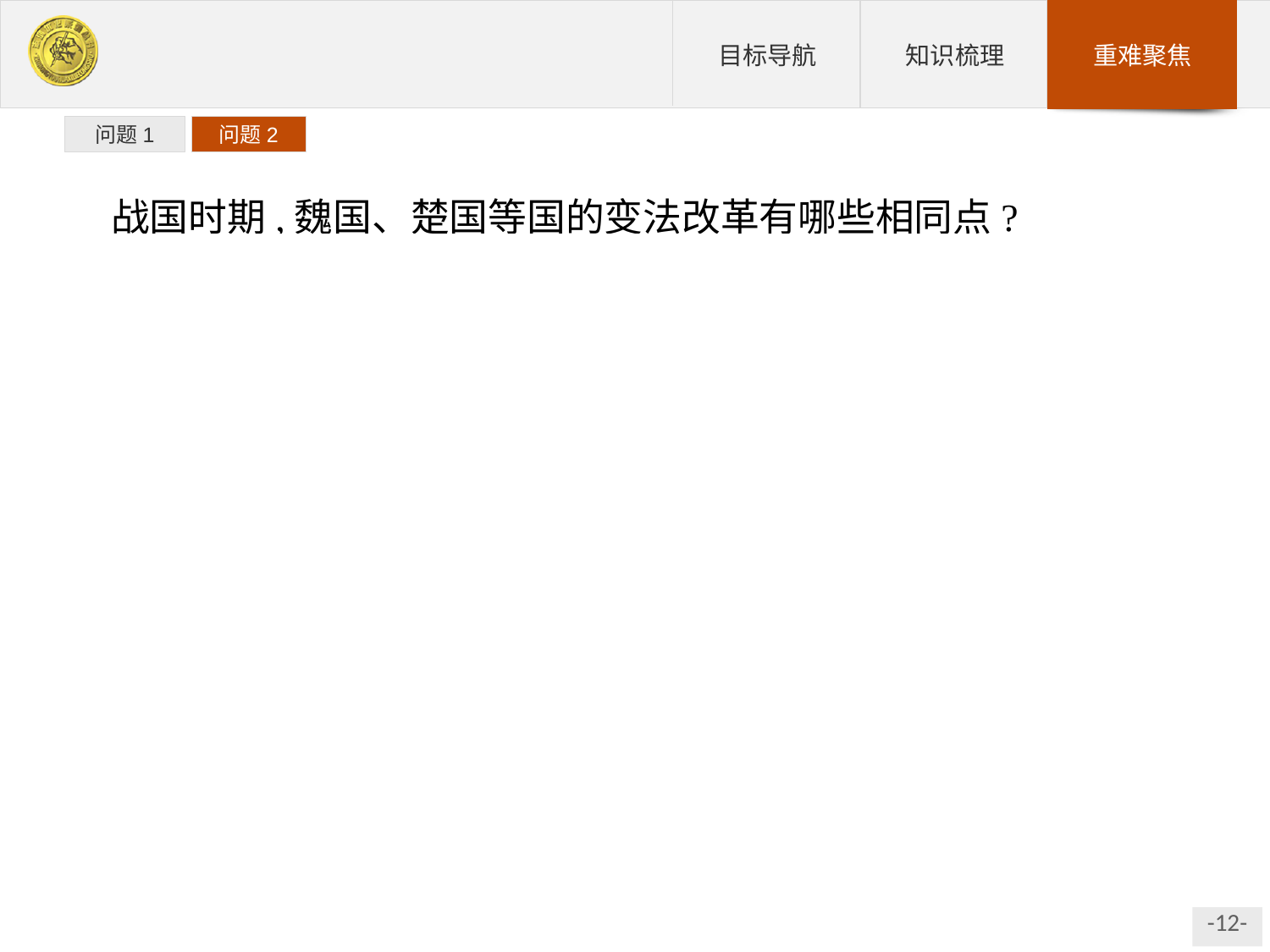

问题1
问题2
战国时期,魏国、楚国等国的变法改革有哪些相同点?
(1)背景相同:都是在封建土地私有制代替奴隶主土地国有制的基础上进行的,都是在愈演愈烈的兼并战争的推动下产生的。
(2)目的相同:各国统治者都希望通过变法改革实现富国强兵,达到对内巩固统治、对外争取兼并战争胜利的目的。
(3)代表的阶级利益相同:各国的变法都代表了新兴地主阶级的利益。
(4)指导思想相同:各国的变法都是在法家思想的指导下进行的。
(5)措施相同:一是变革旧的经济基础,二是改革旧的上层建筑,以建立适应新兴地主阶级和巩固统治需要的新的经济基础和上层建筑。
(6)影响相同:各国的变法都取得了不同程度的成效,促进了政治的进步和经济、军事实力的发展壮大。